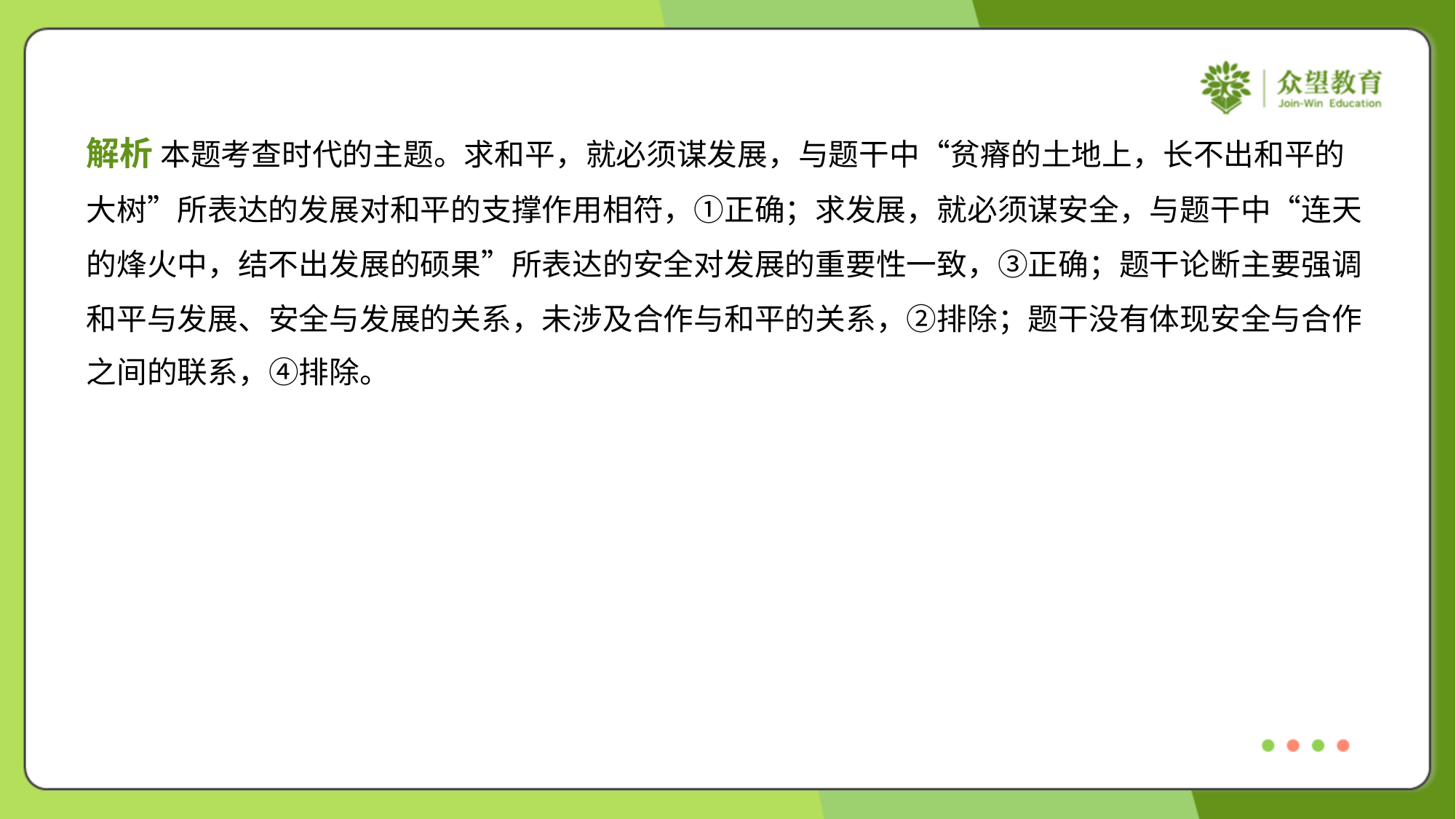

解析 本题考查时代的主题。求和平，就必须谋发展，与题干中“贫瘠的土地上，长不出和平的
大树”所表达的发展对和平的支撑作用相符，①正确；求发展，就必须谋安全，与题干中“连天
的烽火中，结不出发展的硕果”所表达的安全对发展的重要性一致，③正确；题干论断主要强调
和平与发展、安全与发展的关系，未涉及合作与和平的关系，②排除；题干没有体现安全与合作
之间的联系，④排除。